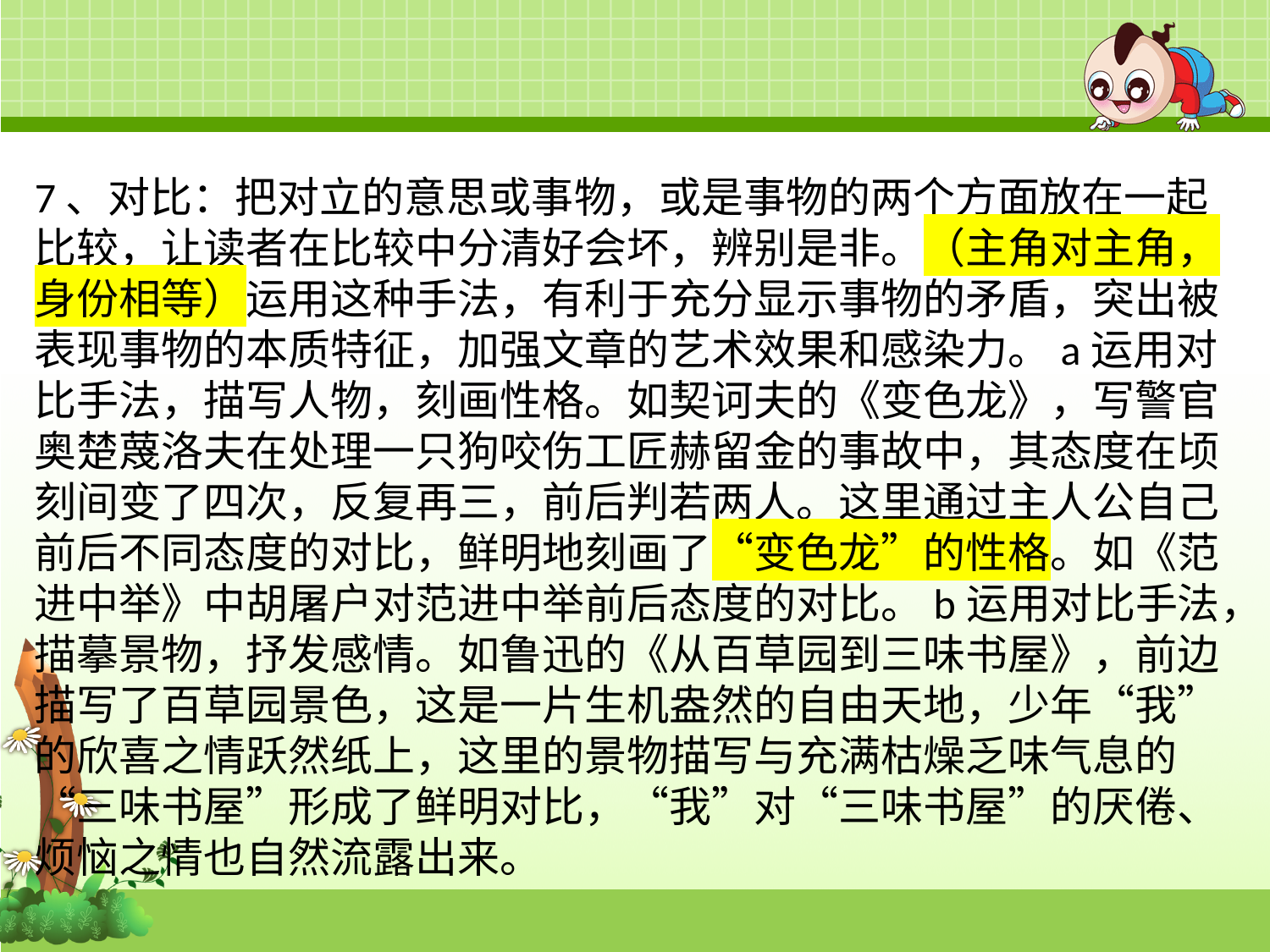

7、对比：把对立的意思或事物，或是事物的两个方面放在一起比较，让读者在比较中分清好会坏，辨别是非。（主角对主角，身份相等）运用这种手法，有利于充分显示事物的矛盾，突出被表现事物的本质特征，加强文章的艺术效果和感染力。a运用对比手法，描写人物，刻画性格。如契诃夫的《变色龙》，写警官奥楚蔑洛夫在处理一只狗咬伤工匠赫留金的事故中，其态度在顷刻间变了四次，反复再三，前后判若两人。这里通过主人公自己前后不同态度的对比，鲜明地刻画了“变色龙”的性格。如《范进中举》中胡屠户对范进中举前后态度的对比。b运用对比手法，描摹景物，抒发感情。如鲁迅的《从百草园到三味书屋》，前边描写了百草园景色，这是一片生机盎然的自由天地，少年“我”的欣喜之情跃然纸上，这里的景物描写与充满枯燥乏味气息的“三味书屋”形成了鲜明对比，“我”对“三味书屋”的厌倦、烦恼之情也自然流露出来。